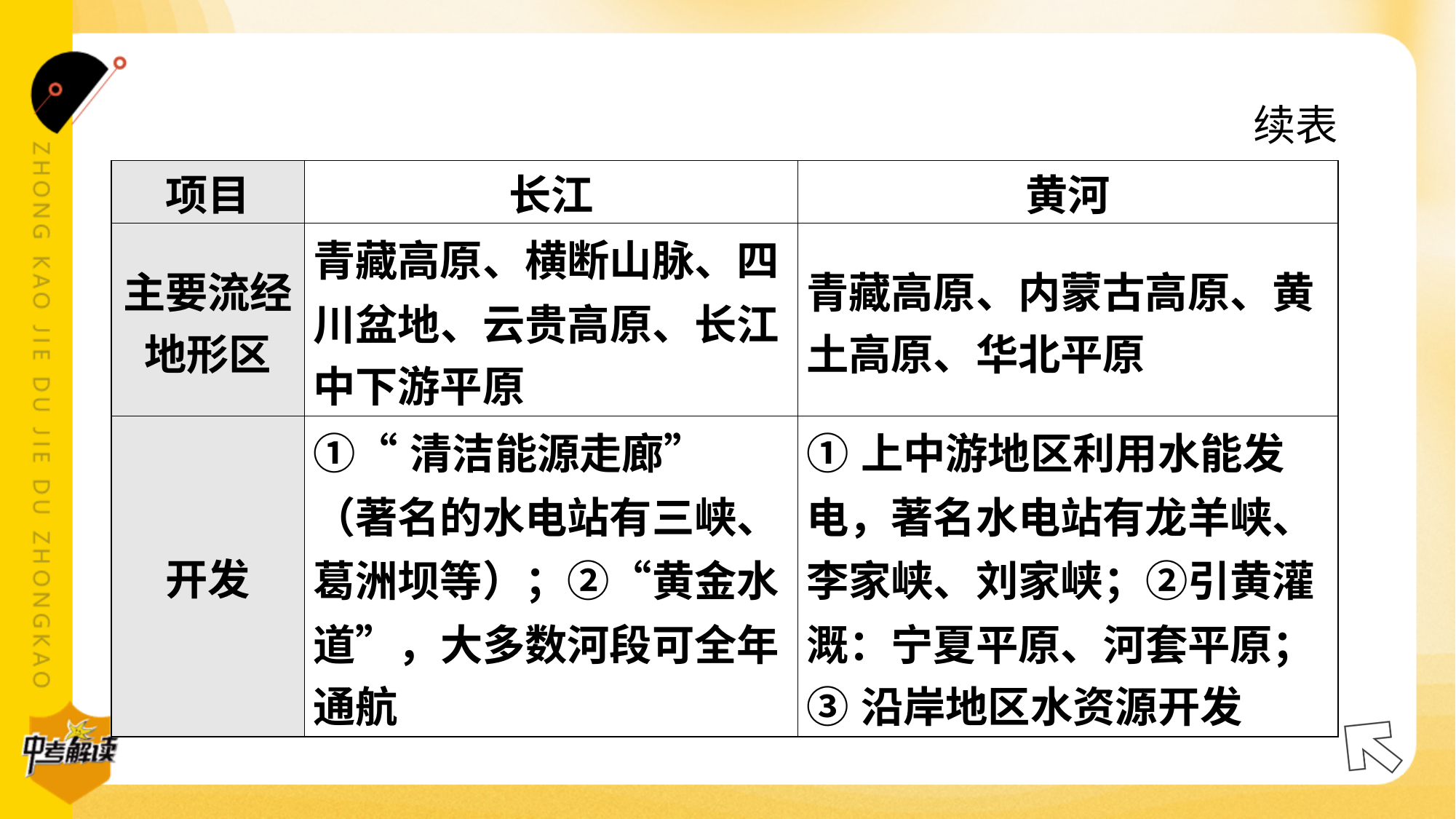

续表
| 项目 | 长江 | 黄河 |
| --- | --- | --- |
| 主要流经 地形区 | 青藏高原、横断山脉、四 川盆地、云贵高原、长江 中下游平原 | 青藏高原、内蒙古高原、黄 土高原、华北平原 |
| 开发 | ①“清洁能源走廊” （著名的水电站有三峡、 葛洲坝等）；②“黄金水 道”，大多数河段可全年 通航 | ①上中游地区利用水能发 电，著名水电站有龙羊峡、 李家峡、刘家峡；②引黄灌 溉：宁夏平原、河套平原； ③沿岸地区水资源开发 |